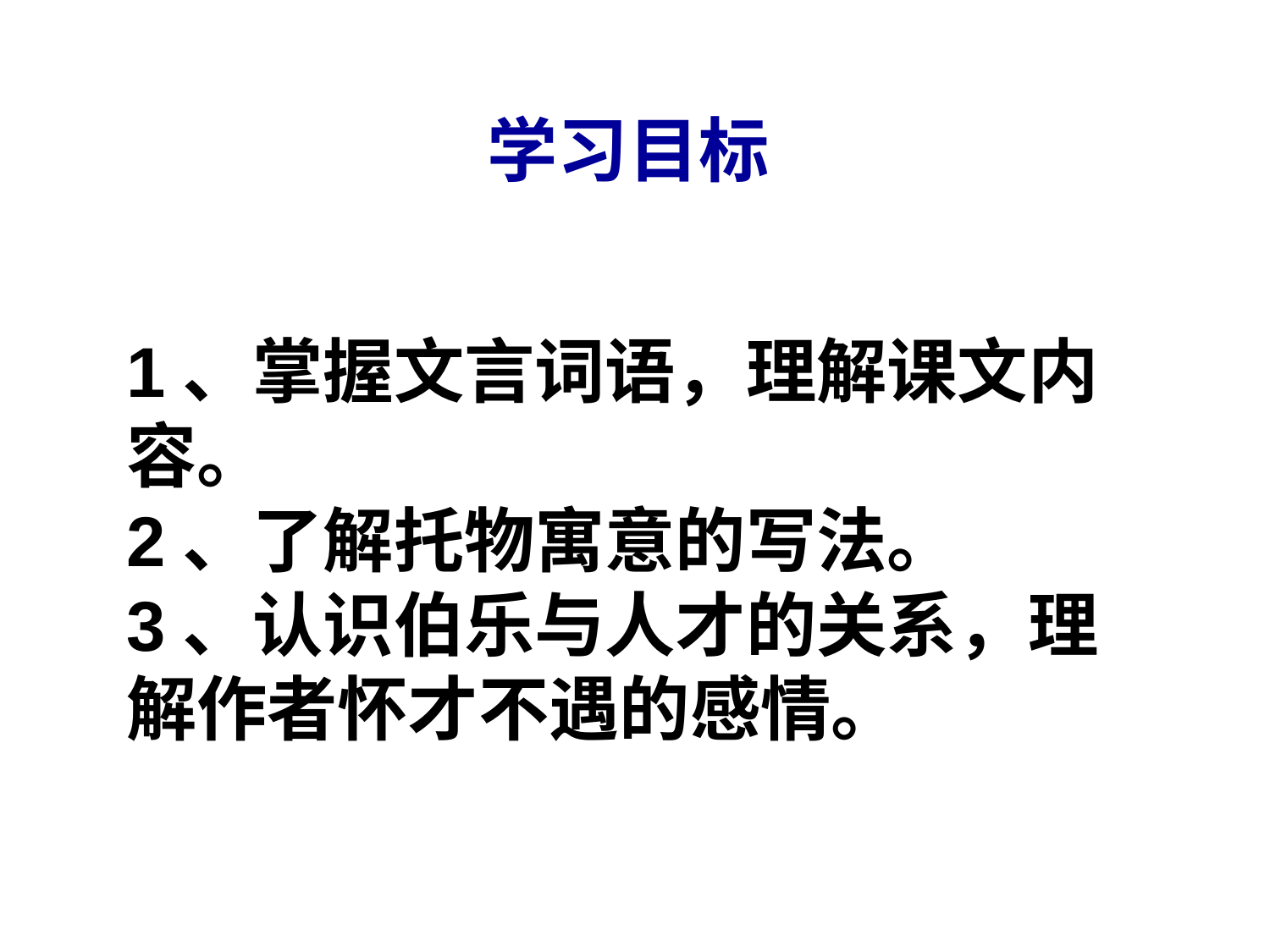

#
学习目标

1、掌握文言词语，理解课文内容。
2、了解托物寓意的写法。
3、认识伯乐与人才的关系，理解作者怀才不遇的感情。